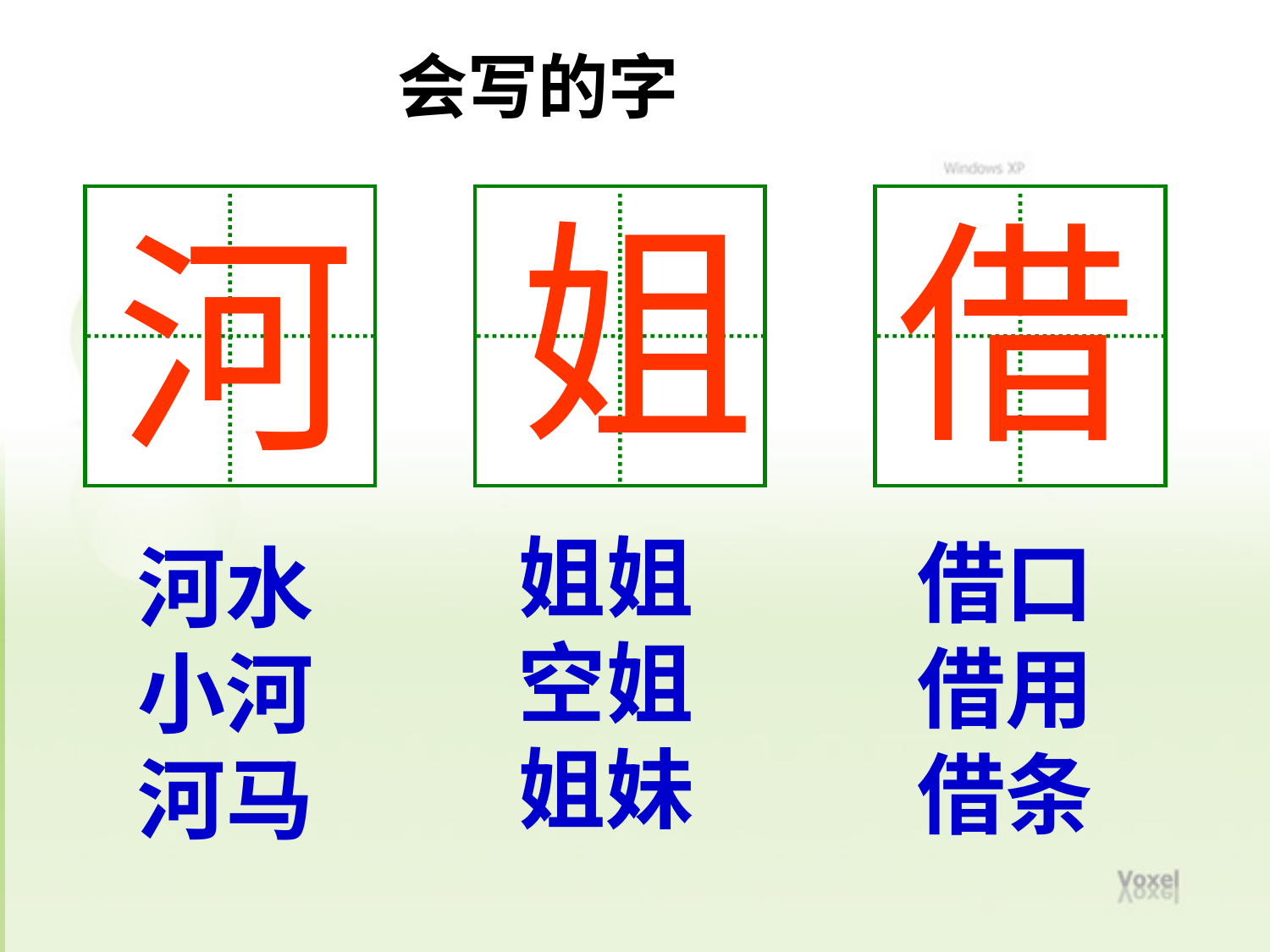

会写的字
姐
借

河

姐姐
空姐
姐妹
借口借用
借条
河水
小河
河马